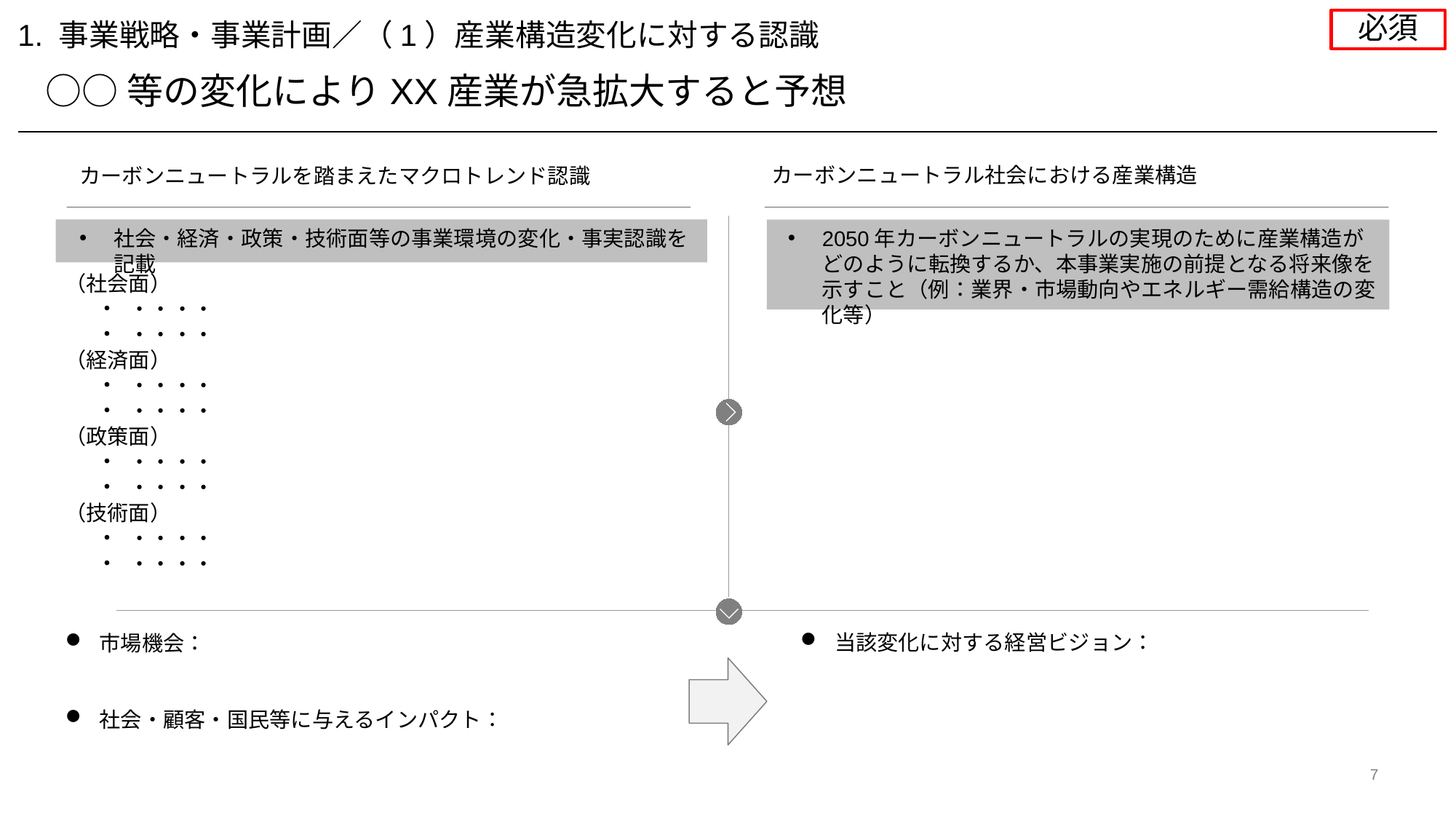

必須
1. 事業戦略・事業計画／（1）産業構造変化に対する認識
○○等の変化によりXX産業が急拡大すると予想
カーボンニュートラル社会における産業構造
カーボンニュートラルを踏まえたマクロトレンド認識
2050年カーボンニュートラルの実現のために産業構造がどのように転換するか、本事業実施の前提となる将来像を示すこと（例：業界・市場動向やエネルギー需給構造の変化等）
社会・経済・政策・技術面等の事業環境の変化・事実認識を記載
（社会面）
・・・・
・・・・
（経済面）
・・・・
・・・・
（政策面）
・・・・
・・・・
（技術面）
・・・・
・・・・

当該変化に対する経営ビジョン：

市場機会：

社会・顧客・国民等に与えるインパクト：